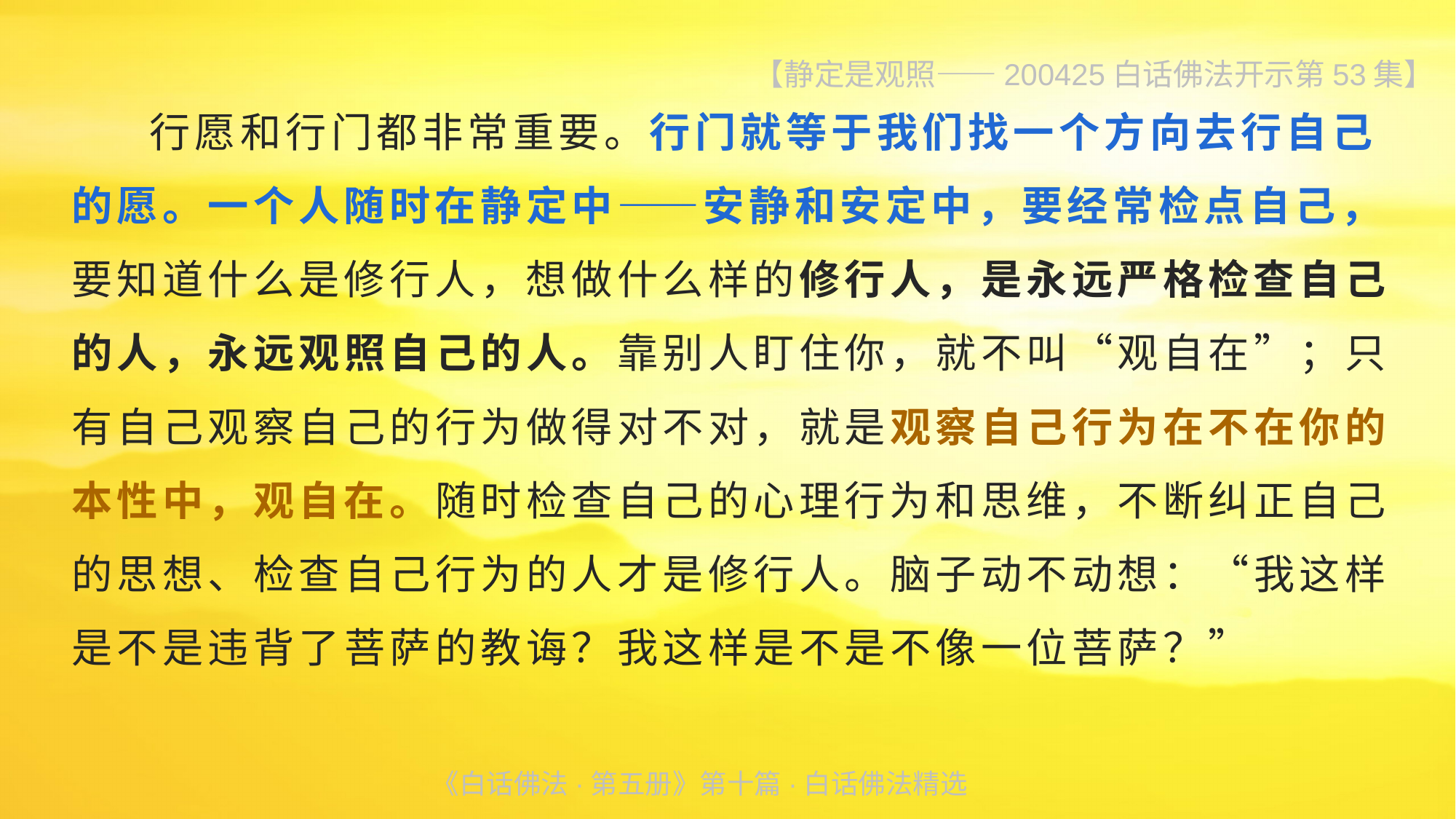

【静定是观照——200425白话佛法开示第53集】
     行愿和行门都非常重要。行门就等于我们找一个方向去行自己的愿。一个人随时在静定中——安静和安定中，要经常检点自己，要知道什么是修行人，想做什么样的修行人，是永远严格检查自己的人，永远观照自己的人。靠别人盯住你，就不叫“观自在”；只有自己观察自己的行为做得对不对，就是观察自己行为在不在你的本性中，观自在。随时检查自己的心理行为和思维，不断纠正自己的思想、检查自己行为的人才是修行人。脑子动不动想：“我这样是不是违背了菩萨的教诲？我这样是不是不像一位菩萨？”

《白话佛法·第五册》第十篇·白话佛法精选